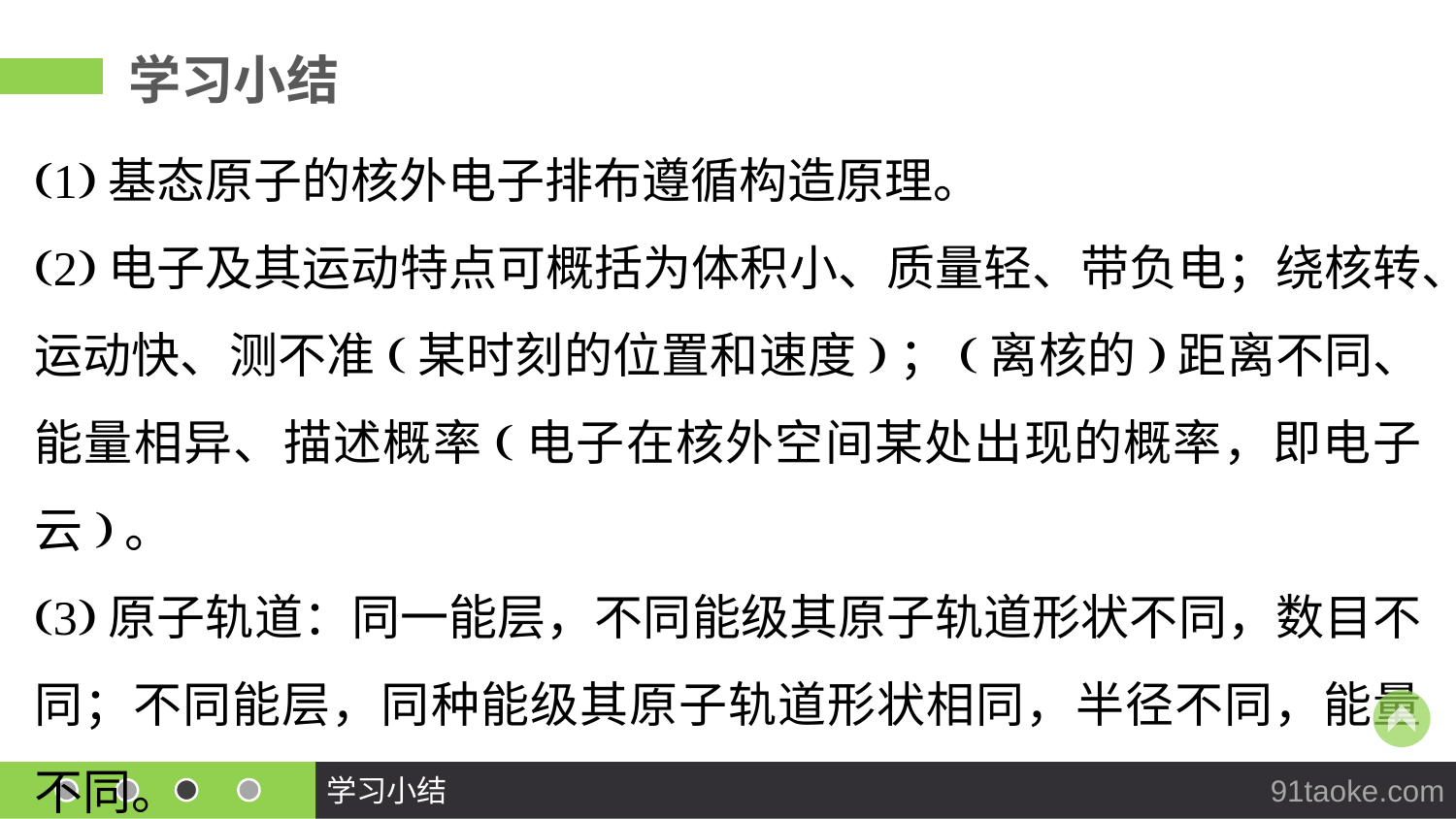

学习小结

(1)基态原子的核外电子排布遵循构造原理。
(2)电子及其运动特点可概括为体积小、质量轻、带负电；绕核转、运动快、测不准(某时刻的位置和速度)；(离核的)距离不同、能量相异、描述概率(电子在核外空间某处出现的概率，即电子云)。
(3)原子轨道：同一能层，不同能级其原子轨道形状不同，数目不同；不同能层，同种能级其原子轨道形状相同，半径不同，能量不同。